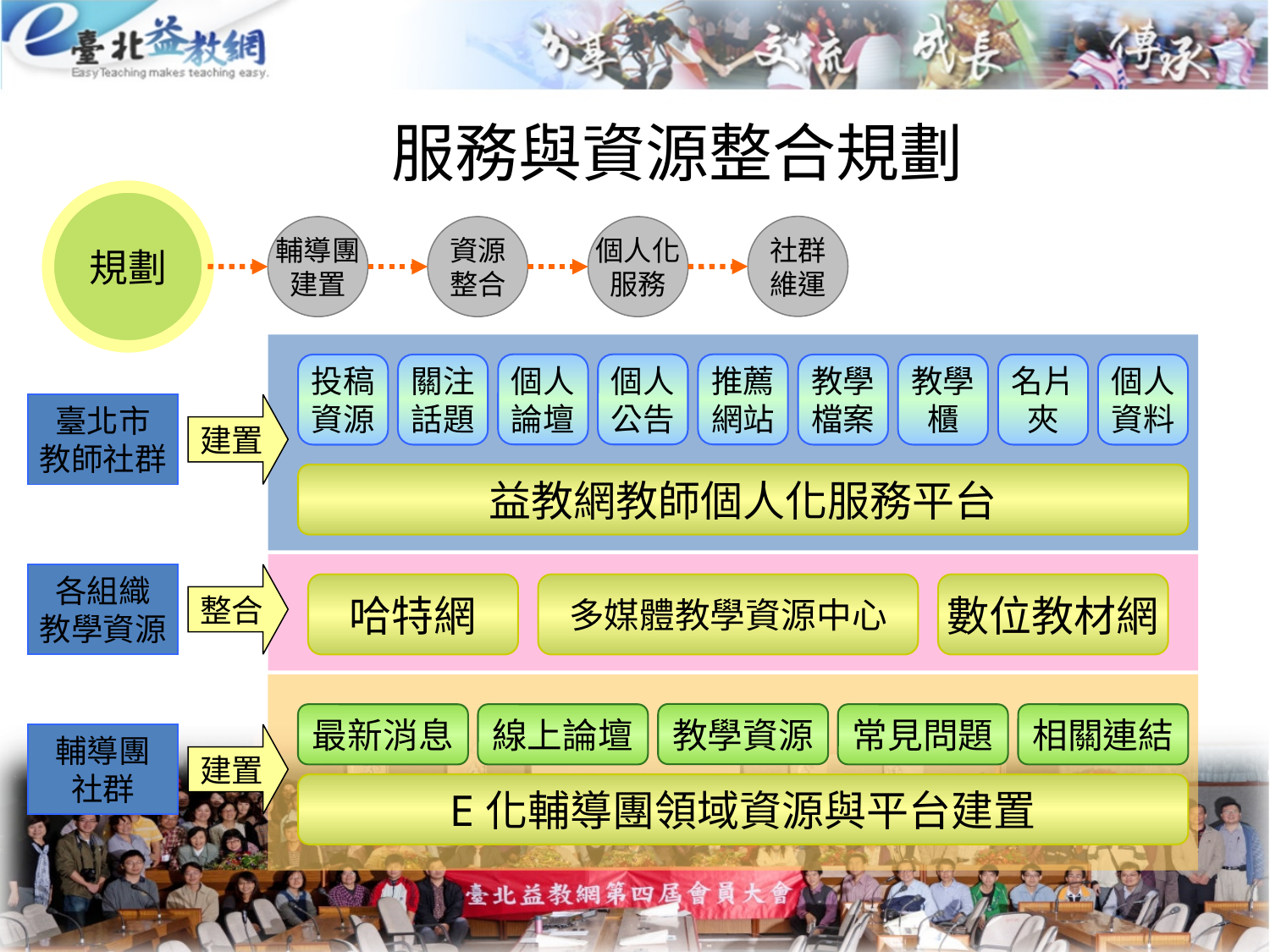

服務與資源整合規劃
規劃
社群
維運
輔導團
建置
資源
整合
個人化
服務

個人
論壇
個人
公告
推薦
網站
投稿
資源
關注
話題
教學
檔案
教學
櫃
名片
夾
個人
資料
臺北市
教師社群
建置
益教網教師個人化服務平台

各組織
教學資源
整合
哈特網
多媒體教學資源中心
數位教材網

教學資源
最新消息
線上論壇
常見問題
相關連結
輔導團
社群
建置
E化輔導團領域資源與平台建置